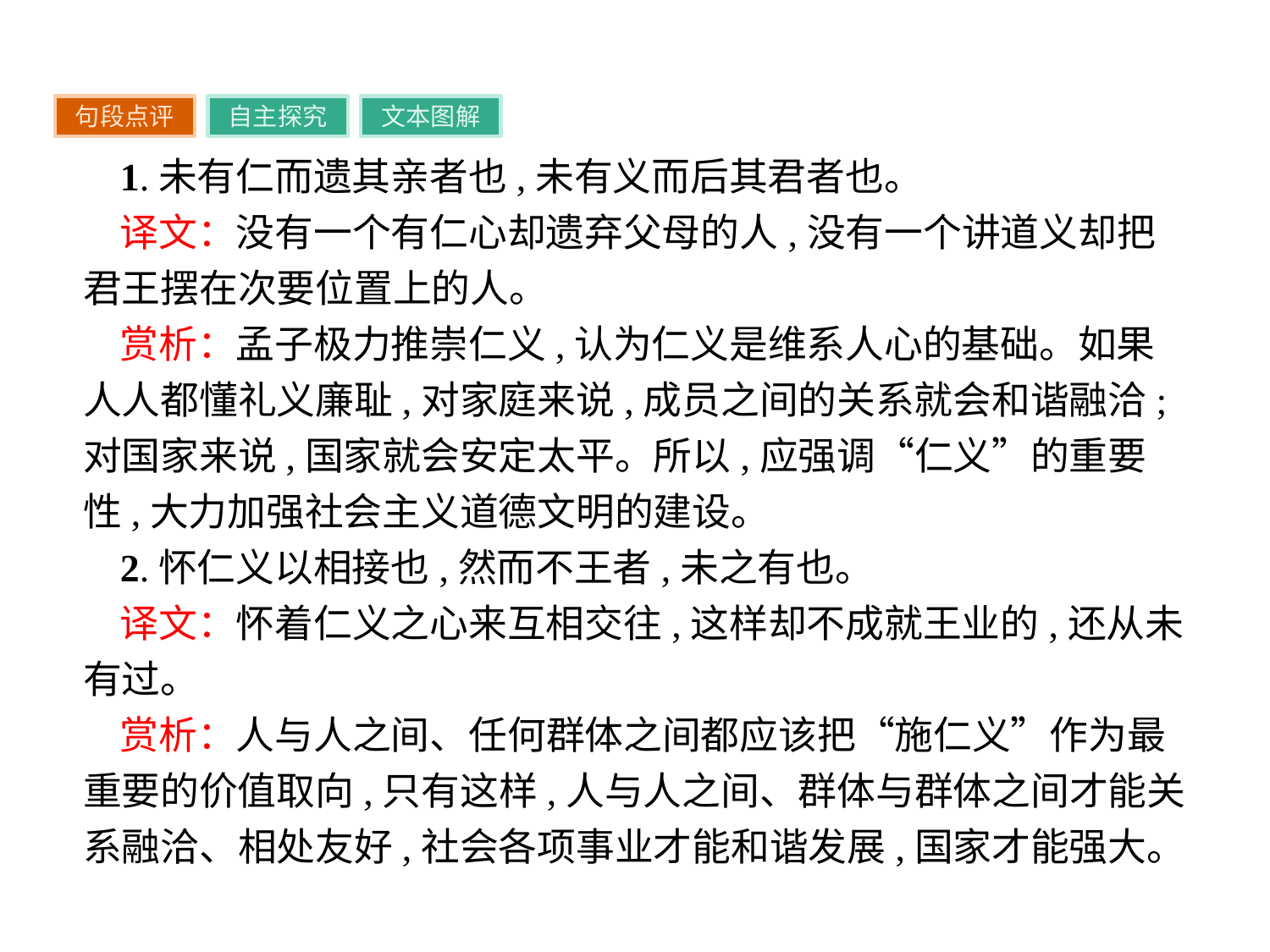

句段点评
自主探究
文本图解
1.未有仁而遗其亲者也,未有义而后其君者也。
译文：没有一个有仁心却遗弃父母的人,没有一个讲道义却把君王摆在次要位置上的人。
赏析：孟子极力推崇仁义,认为仁义是维系人心的基础。如果人人都懂礼义廉耻,对家庭来说,成员之间的关系就会和谐融洽;对国家来说,国家就会安定太平。所以,应强调“仁义”的重要性,大力加强社会主义道德文明的建设。
2.怀仁义以相接也,然而不王者,未之有也。
译文：怀着仁义之心来互相交往,这样却不成就王业的,还从未有过。
赏析：人与人之间、任何群体之间都应该把“施仁义”作为最重要的价值取向,只有这样,人与人之间、群体与群体之间才能关系融洽、相处友好,社会各项事业才能和谐发展,国家才能强大。